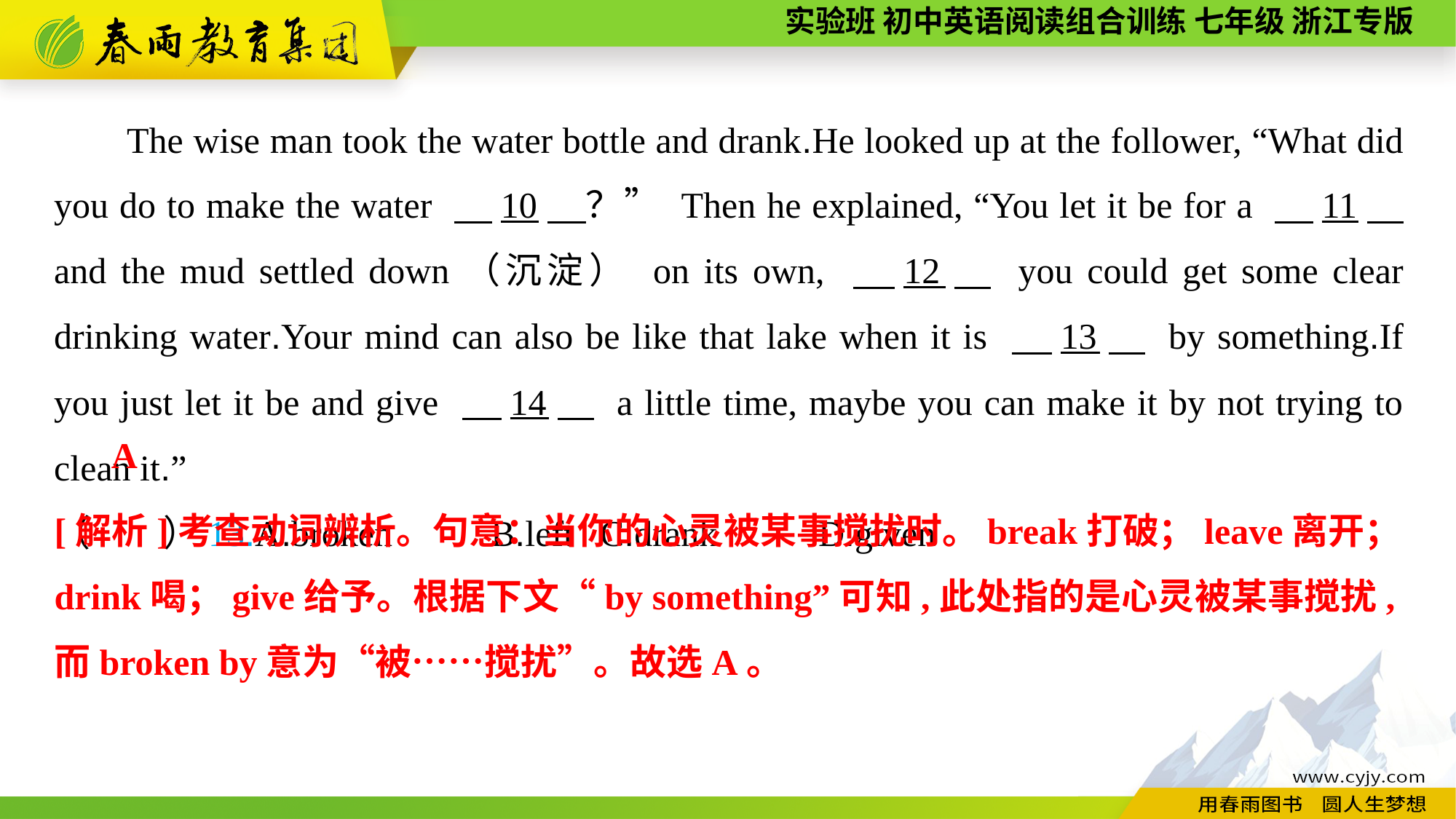

The wise man took the water bottle and drank.He looked up at the follower, “What did you do to make the water 　10　？” Then he explained, “You let it be for a 　11　 and the mud settled down（沉淀） on its own, 　12　 you could get some clear drinking water.Your mind can also be like that lake when it is 　13　 by something.If you just let it be and give 　14　 a little time, maybe you can make it by not trying to clean it.”
（　　）13.A.broken	B.left	C.drank	D.given
A
[解析]考查动词辨析。句意：当你的心灵被某事搅扰时。break打破；leave离开；drink喝；give给予。根据下文“by something”可知,此处指的是心灵被某事搅扰,而broken by意为“被……搅扰”。故选A。